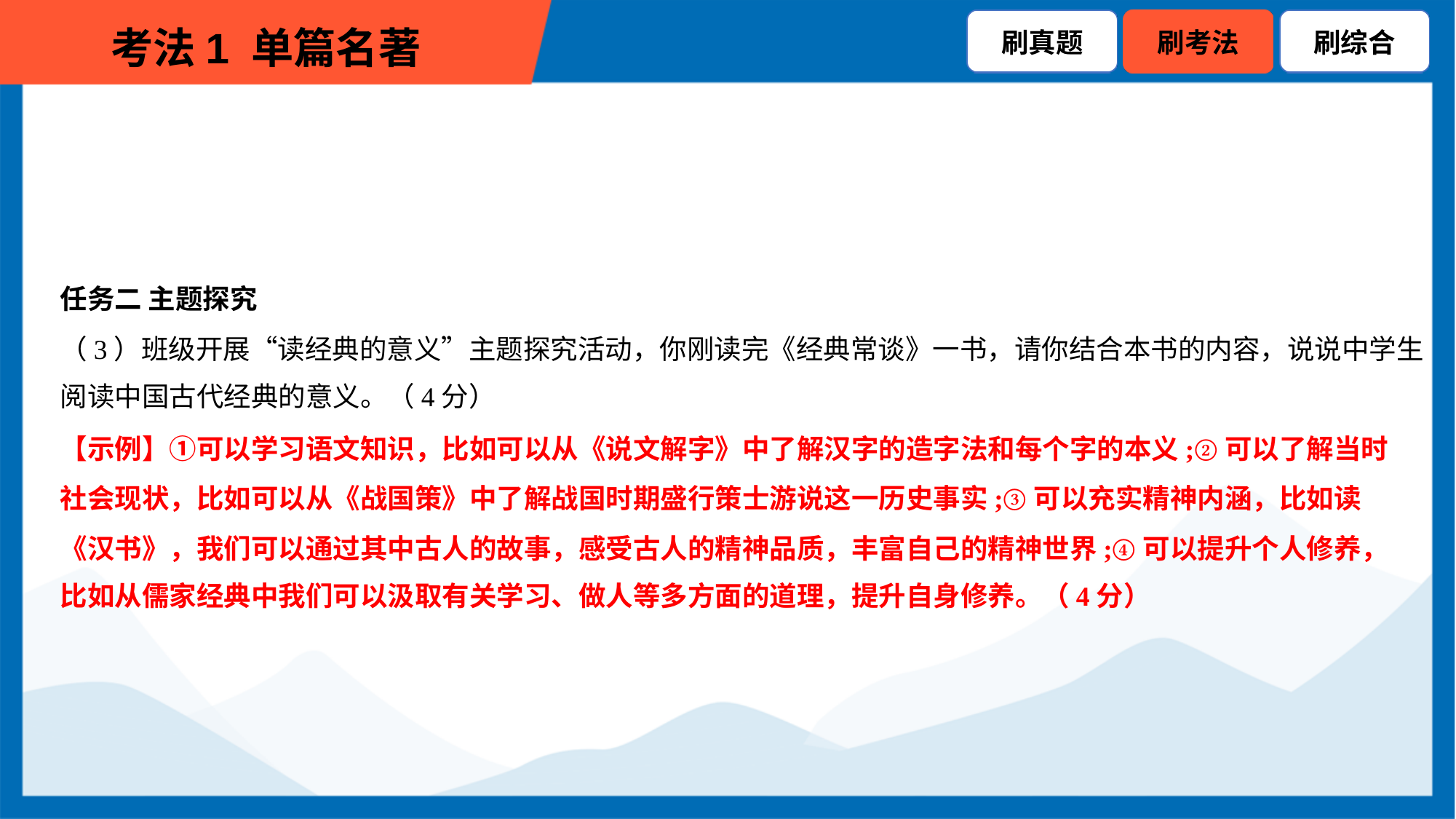

任务二 主题探究
（3）班级开展“读经典的意义”主题探究活动，你刚读完《经典常谈》一书，请你结合本书的内容，说说中学生
阅读中国古代经典的意义。（4分）
【示例】①可以学习语文知识，比如可以从《说文解字》中了解汉字的造字法和每个字的本义;②可以了解当时
社会现状，比如可以从《战国策》中了解战国时期盛行策士游说这一历史事实;③可以充实精神内涵，比如读
《汉书》，我们可以通过其中古人的故事，感受古人的精神品质，丰富自己的精神世界;④可以提升个人修养，
比如从儒家经典中我们可以汲取有关学习、做人等多方面的道理，提升自身修养。（4分）